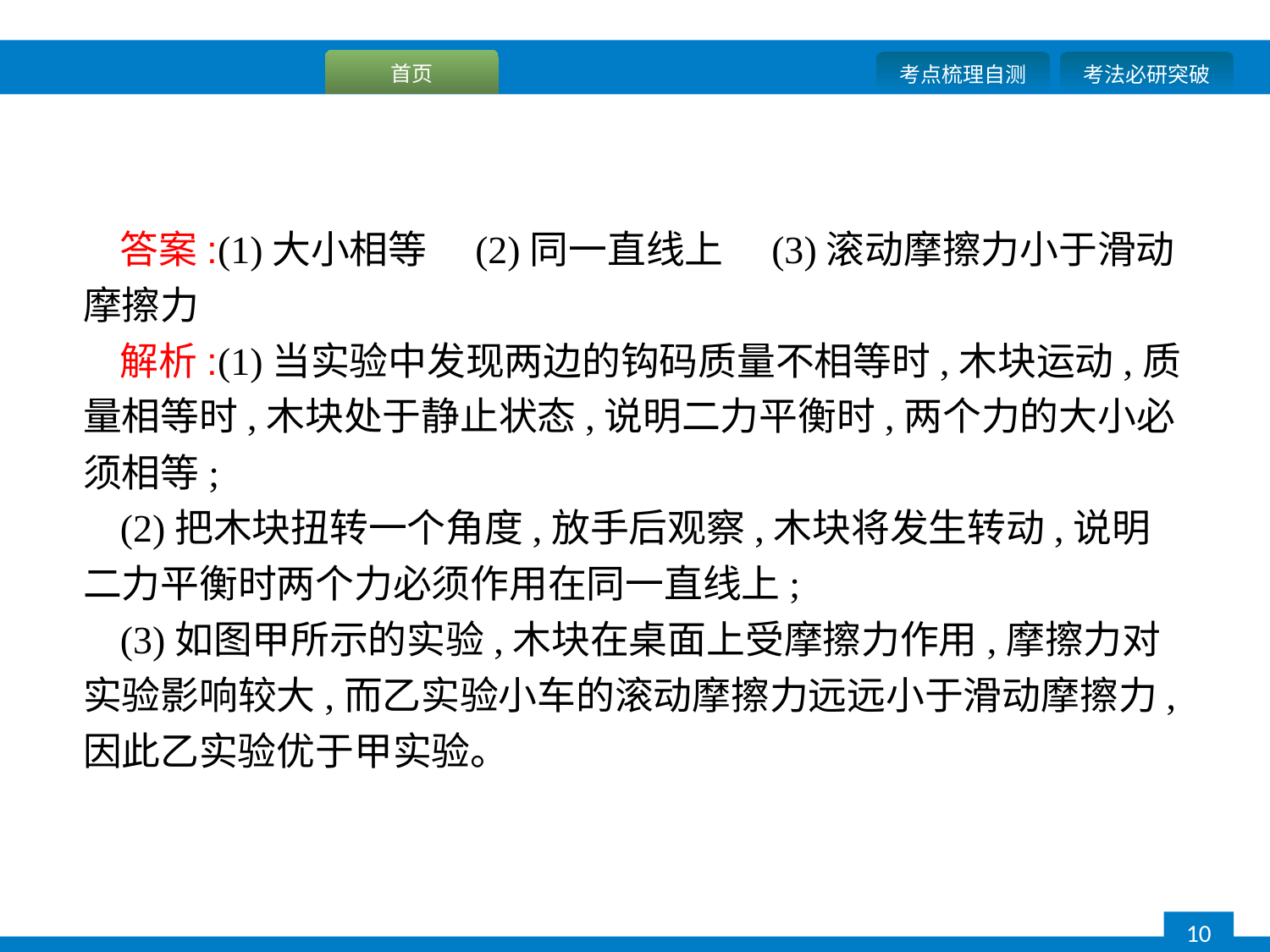

答案:(1)大小相等　(2)同一直线上　(3)滚动摩擦力小于滑动摩擦力
解析:(1)当实验中发现两边的钩码质量不相等时,木块运动,质量相等时,木块处于静止状态,说明二力平衡时,两个力的大小必须相等;
(2)把木块扭转一个角度,放手后观察,木块将发生转动,说明二力平衡时两个力必须作用在同一直线上;
(3)如图甲所示的实验,木块在桌面上受摩擦力作用,摩擦力对实验影响较大,而乙实验小车的滚动摩擦力远远小于滑动摩擦力,因此乙实验优于甲实验。